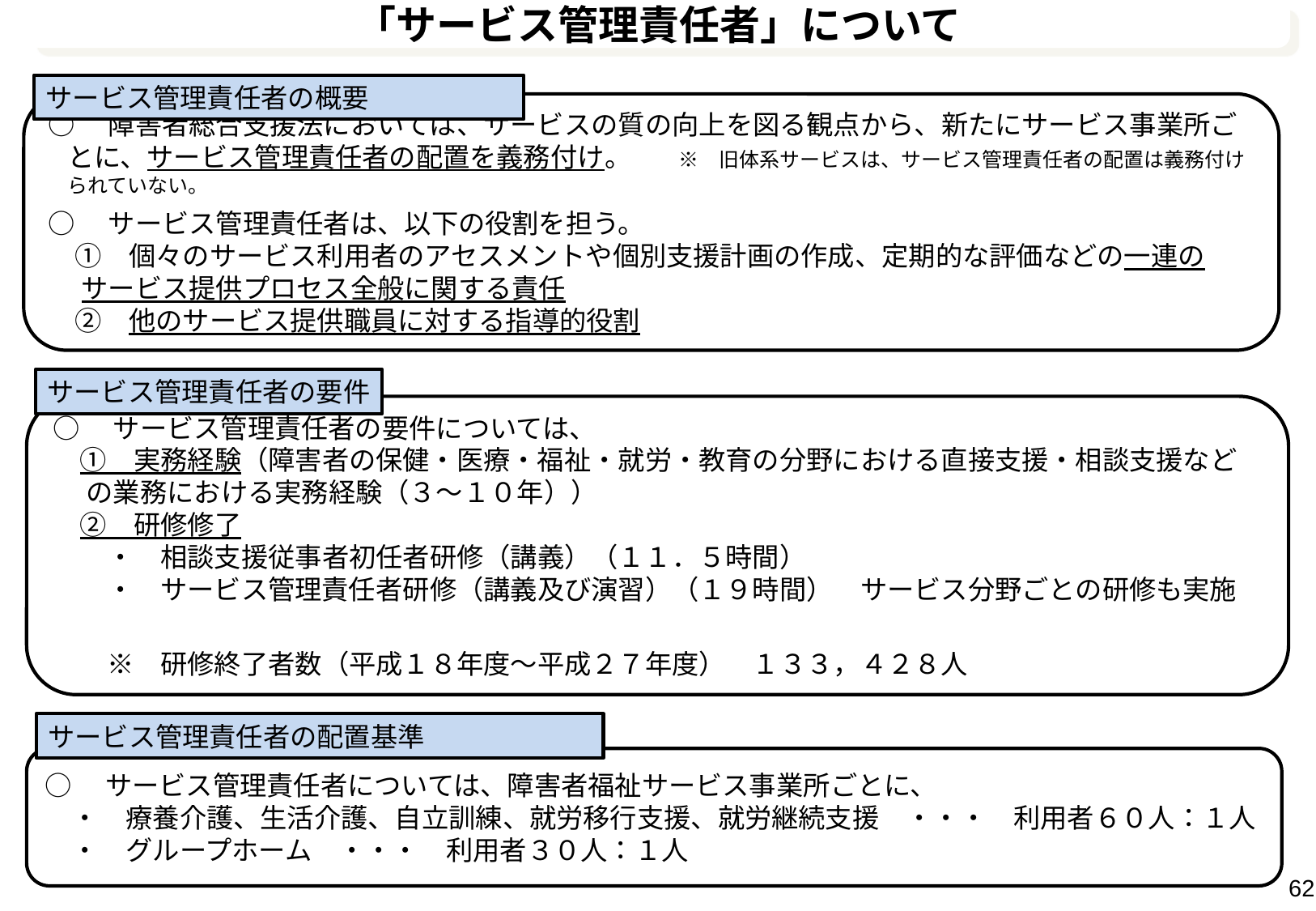

「サービス管理責任者」について
サービス管理責任者の概要
○　障害者総合支援法においては、サービスの質の向上を図る観点から、新たにサービス事業所ごとに、サービス管理責任者の配置を義務付け。　　※　旧体系サービスは、サービス管理責任者の配置は義務付けられていない。
○　サービス管理責任者は、以下の役割を担う。
　①　個々のサービス利用者のアセスメントや個別支援計画の作成、定期的な評価などの一連のサービス提供プロセス全般に関する責任
　②　他のサービス提供職員に対する指導的役割
サービス管理責任者の要件
○　サービス管理責任者の要件については、
　①　実務経験（障害者の保健・医療・福祉・就労・教育の分野における直接支援・相談支援などの業務における実務経験（３～１０年））
　②　研修修了
　　・　相談支援従事者初任者研修（講義）（１１．５時間）
　　・　サービス管理責任者研修（講義及び演習）（１９時間）　サービス分野ごとの研修も実施
　　※　研修終了者数（平成１８年度～平成２７年度）　１３３，４２８人
サービス管理責任者の配置基準
○　サービス管理責任者については、障害者福祉サービス事業所ごとに、
　・　療養介護、生活介護、自立訓練、就労移行支援、就労継続支援　・・・　利用者６０人：１人
　・　グループホーム　・・・　利用者３０人：１人
62